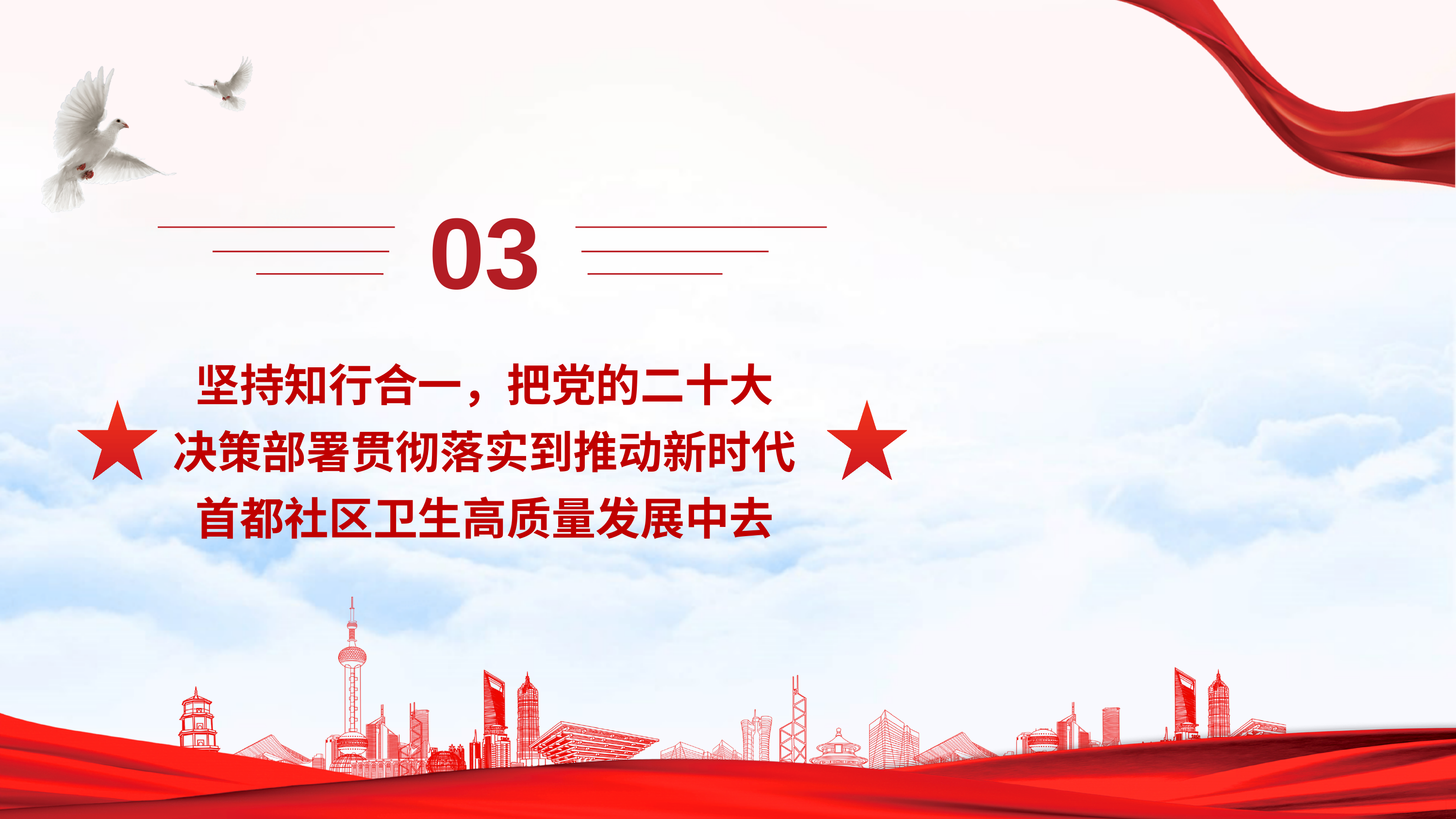

03

坚持知行合一，把党的二十大
决策部署贯彻落实到推动新时代首都社区卫生高质量发展中去